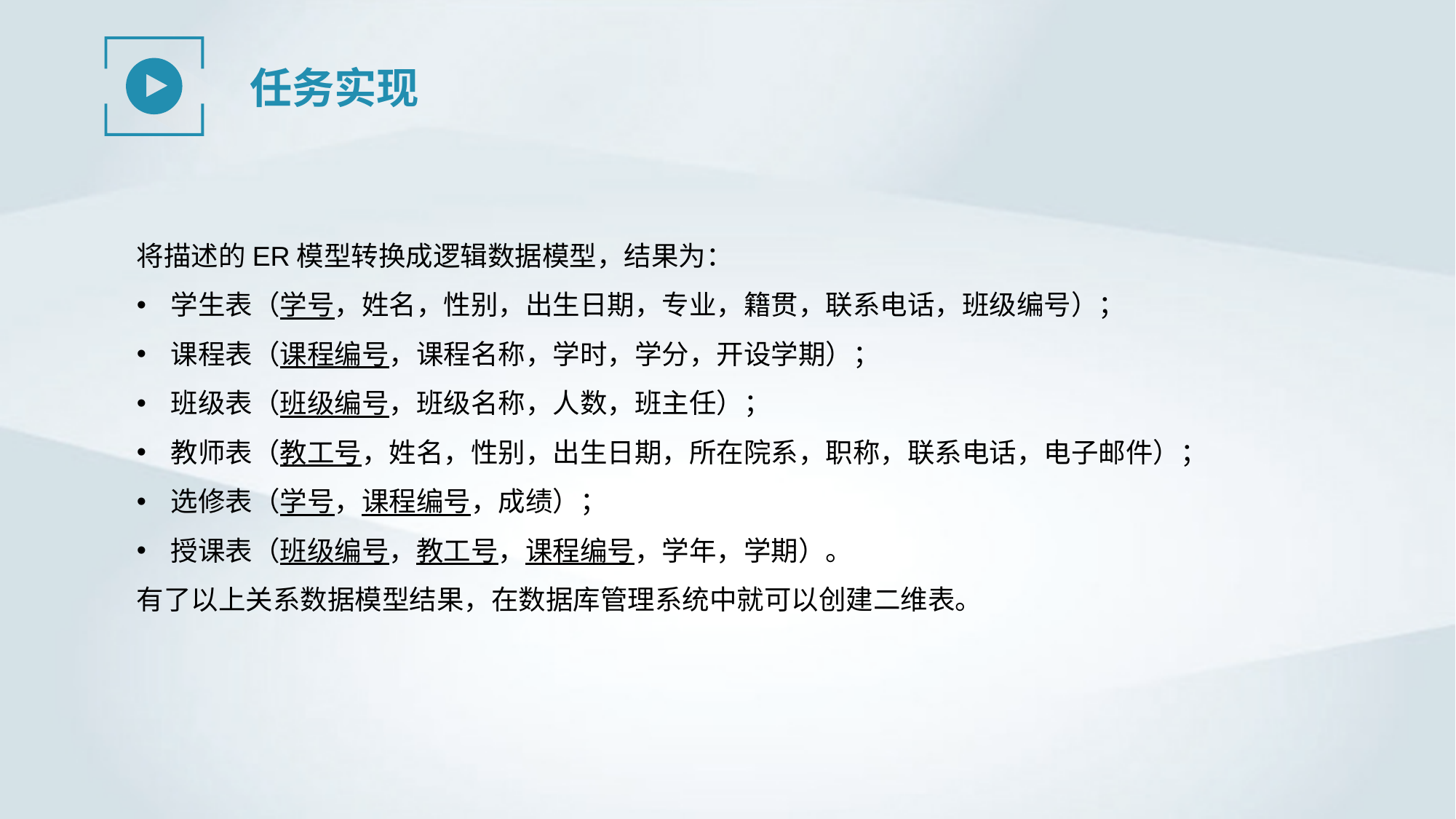

任务实现
将描述的ER模型转换成逻辑数据模型，结果为：
学生表（学号，姓名，性别，出生日期，专业，籍贯，联系电话，班级编号）；
课程表（课程编号，课程名称，学时，学分，开设学期）；
班级表（班级编号，班级名称，人数，班主任）；
教师表（教工号，姓名，性别，出生日期，所在院系，职称，联系电话，电子邮件）；
选修表（学号，课程编号，成绩）；
授课表（班级编号，教工号，课程编号，学年，学期）。
有了以上关系数据模型结果，在数据库管理系统中就可以创建二维表。